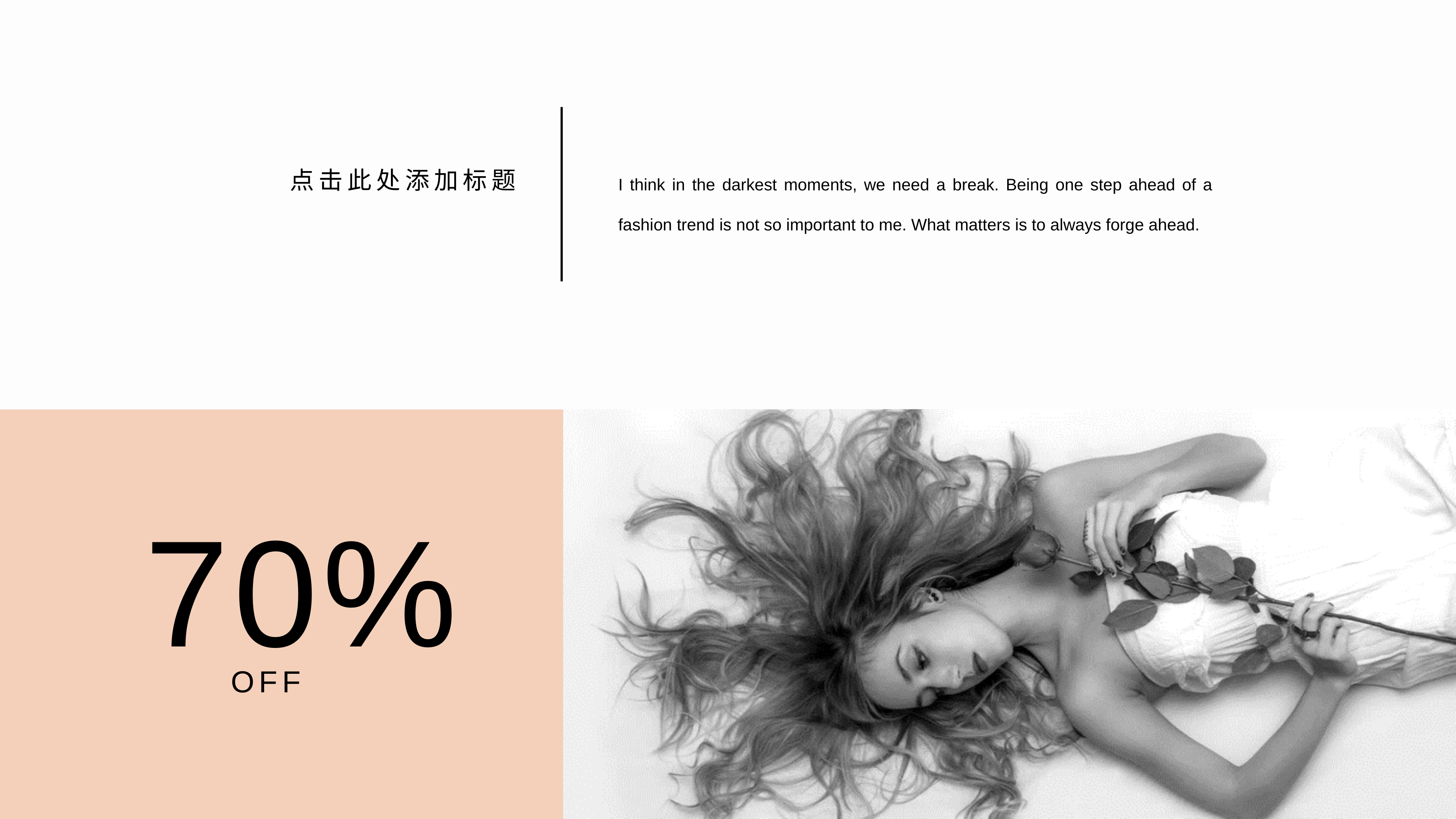

I think in the darkest moments, we need a break. Being one step ahead of a fashion trend is not so important to me. What matters is to always forge ahead.
点击此处添加标题

70%
OFF